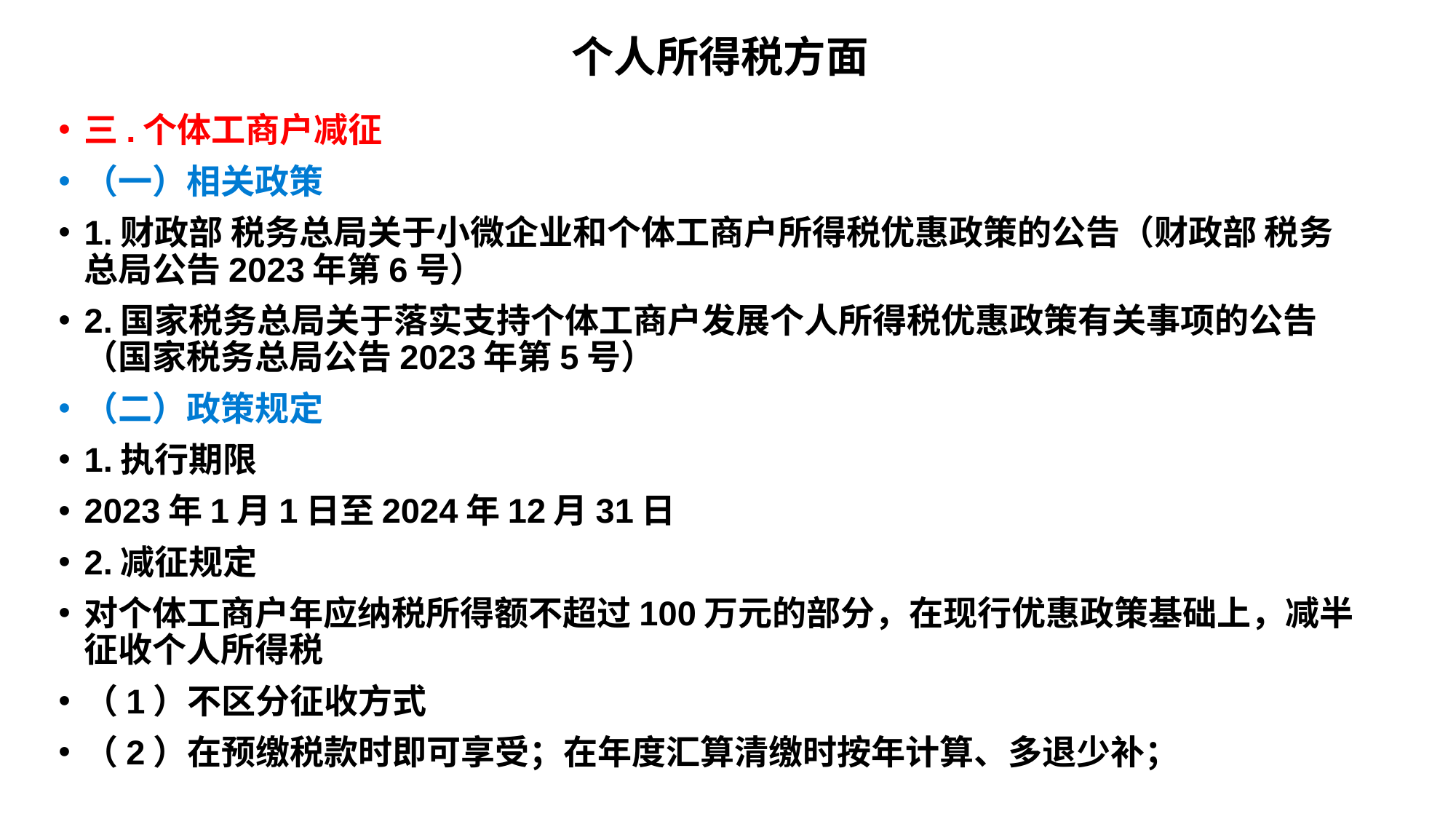

# 个人所得税方面
三.个体工商户减征
（一）相关政策
1.财政部 税务总局关于小微企业和个体工商户所得税优惠政策的公告（财政部 税务总局公告2023年第6号）
2.国家税务总局关于落实支持个体工商户发展个人所得税优惠政策有关事项的公告（国家税务总局公告2023年第5号）
（二）政策规定
1.执行期限
2023年1月1日至2024年12月31日
2.减征规定
对个体工商户年应纳税所得额不超过100万元的部分，在现行优惠政策基础上，减半征收个人所得税
（1）不区分征收方式
（2）在预缴税款时即可享受；在年度汇算清缴时按年计算、多退少补；